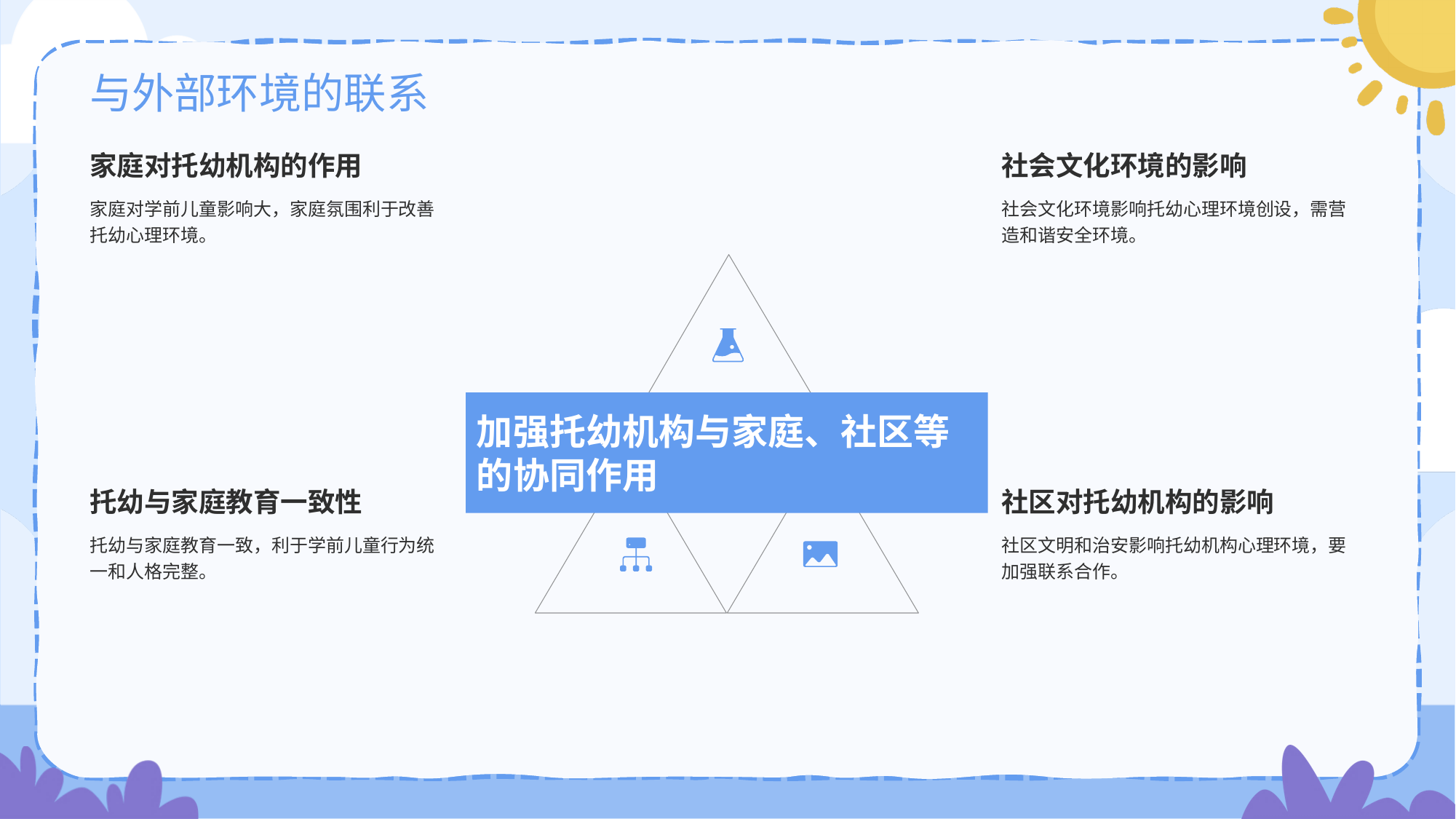

# 与外部环境的联系
家庭对托幼机构的作用
家庭对学前儿童影响大，家庭氛围利于改善托幼心理环境。
社会文化环境的影响
社会文化环境影响托幼心理环境创设，需营造和谐安全环境。

加强托幼机构与家庭、社区等的协同作用
托幼与家庭教育一致性
托幼与家庭教育一致，利于学前儿童行为统一和人格完整。
社区对托幼机构的影响
社区文明和治安影响托幼机构心理环境，要加强联系合作。